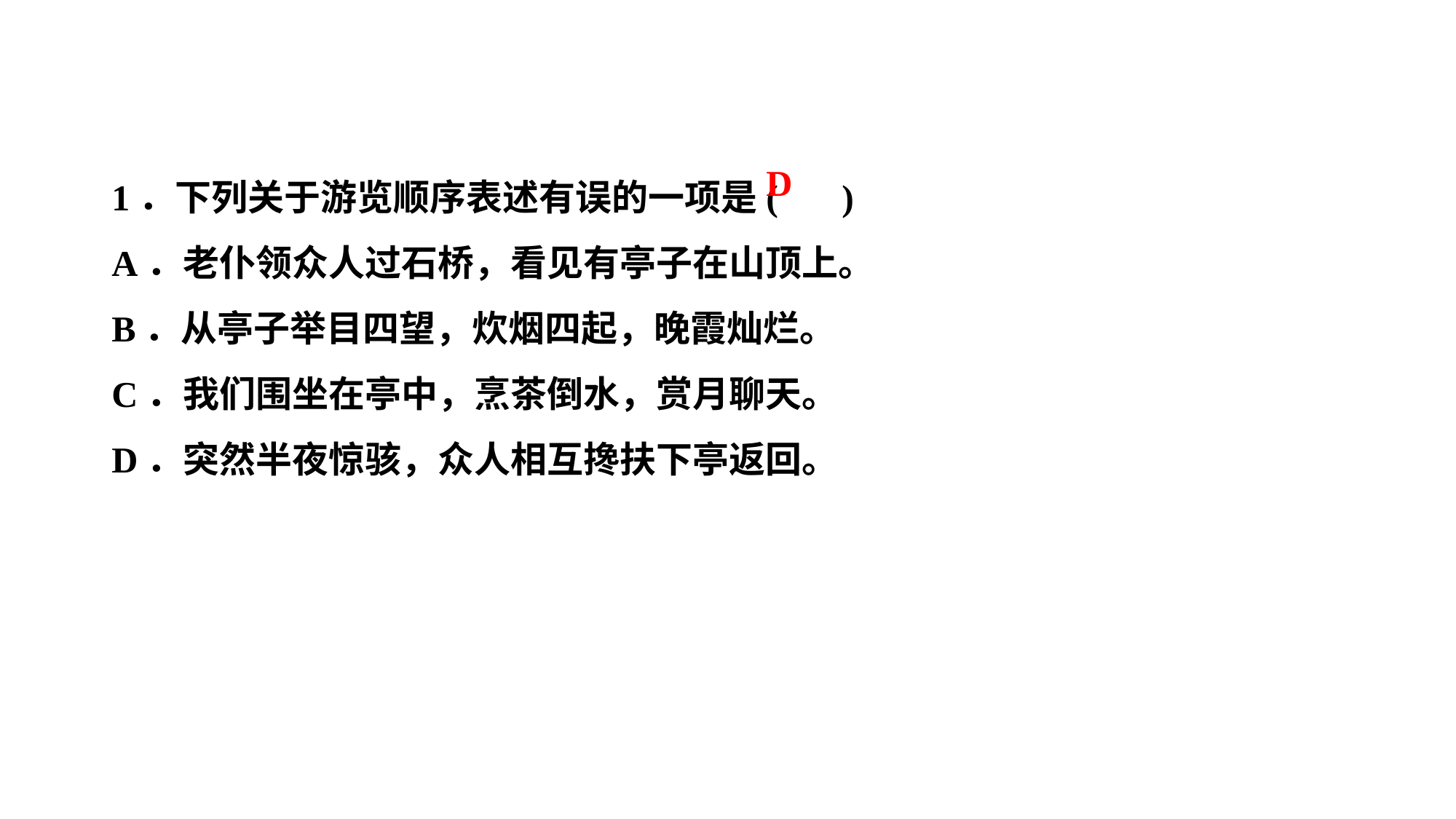

1．下列关于游览顺序表述有误的一项是(       )
A．老仆领众人过石桥，看见有亭子在山顶上。
B．从亭子举目四望，炊烟四起，晚霞灿烂。
C．我们围坐在亭中，烹茶倒水，赏月聊天。
D．突然半夜惊骇，众人相互搀扶下亭返回。
D